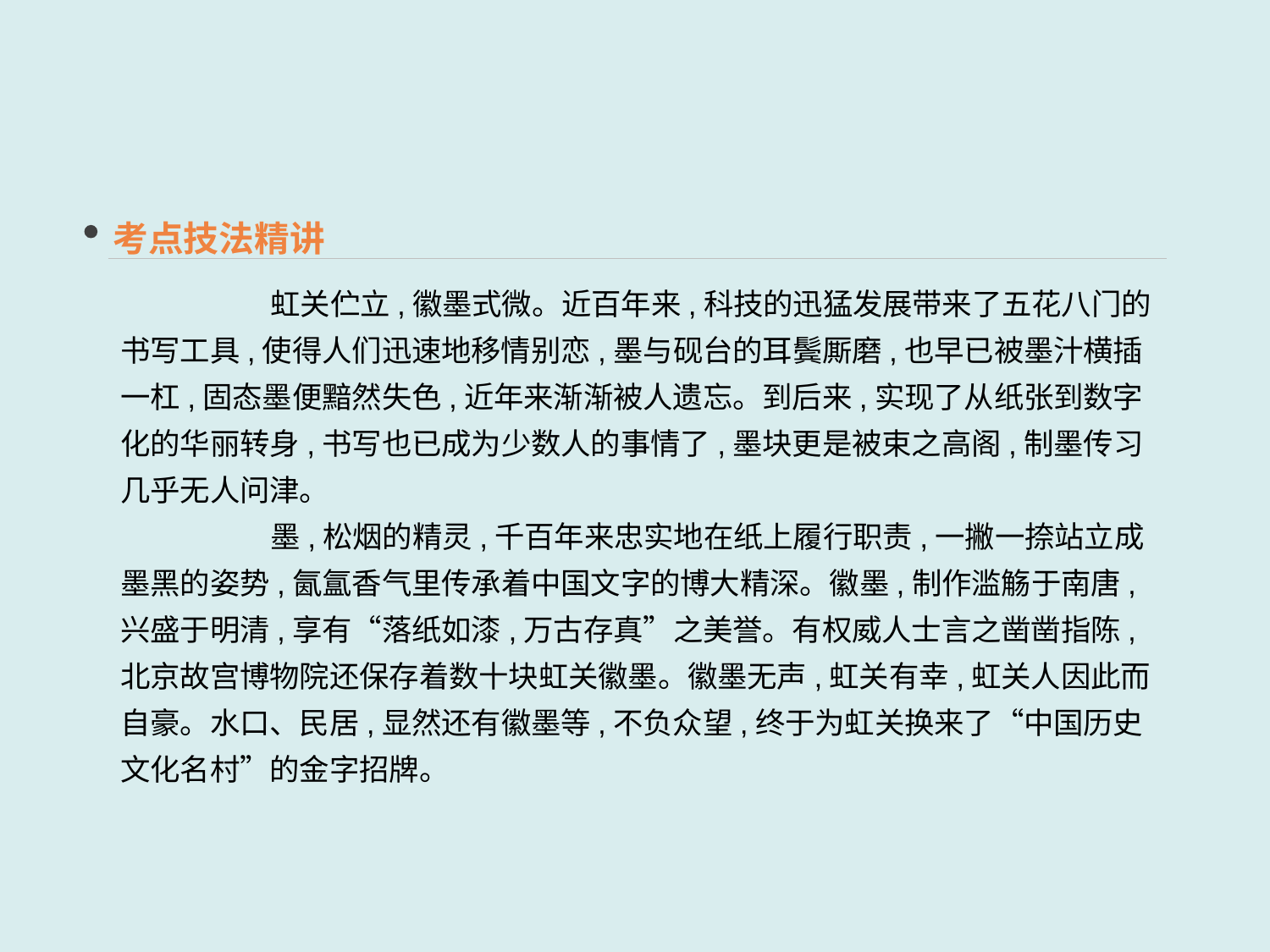

考点技法精讲

虹关伫立,徽墨式微。近百年来,科技的迅猛发展带来了五花八门的书写工具,使得人们迅速地移情别恋,墨与砚台的耳鬓厮磨,也早已被墨汁横插一杠,固态墨便黯然失色,近年来渐渐被人遗忘。到后来,实现了从纸张到数字化的华丽转身,书写也已成为少数人的事情了,墨块更是被束之高阁,制墨传习几乎无人问津。
墨,松烟的精灵,千百年来忠实地在纸上履行职责,一撇一捺站立成墨黑的姿势,氤氲香气里传承着中国文字的博大精深。徽墨,制作滥觞于南唐,兴盛于明清,享有“落纸如漆,万古存真”之美誉。有权威人士言之凿凿指陈,北京故宫博物院还保存着数十块虹关徽墨。徽墨无声,虹关有幸,虹关人因此而自豪。水口、民居,显然还有徽墨等,不负众望,终于为虹关换来了“中国历史文化名村”的金字招牌。